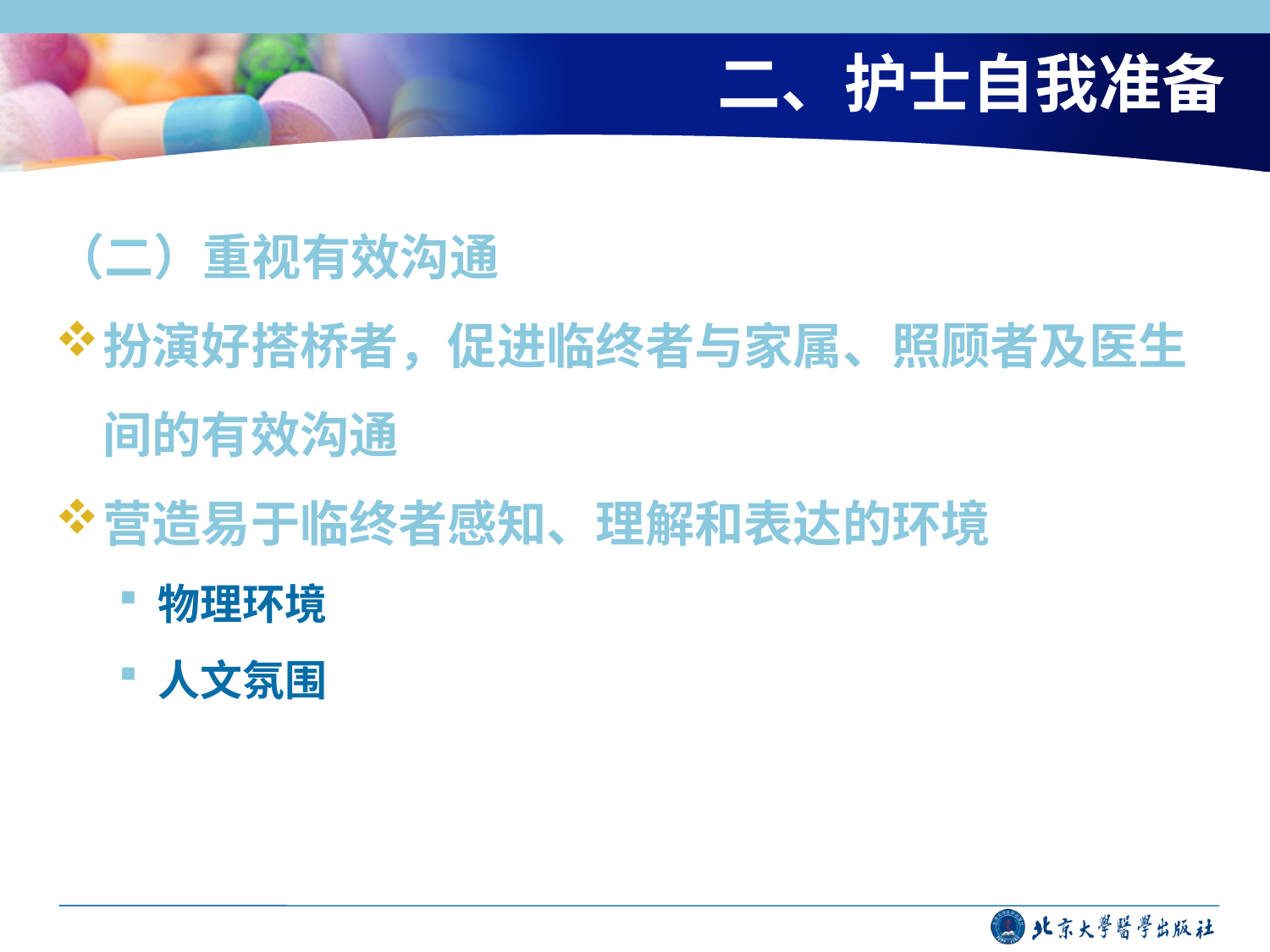

# 二、护士自我准备
（二）重视有效沟通
扮演好搭桥者，促进临终者与家属、照顾者及医生间的有效沟通
营造易于临终者感知、理解和表达的环境
物理环境
人文氛围